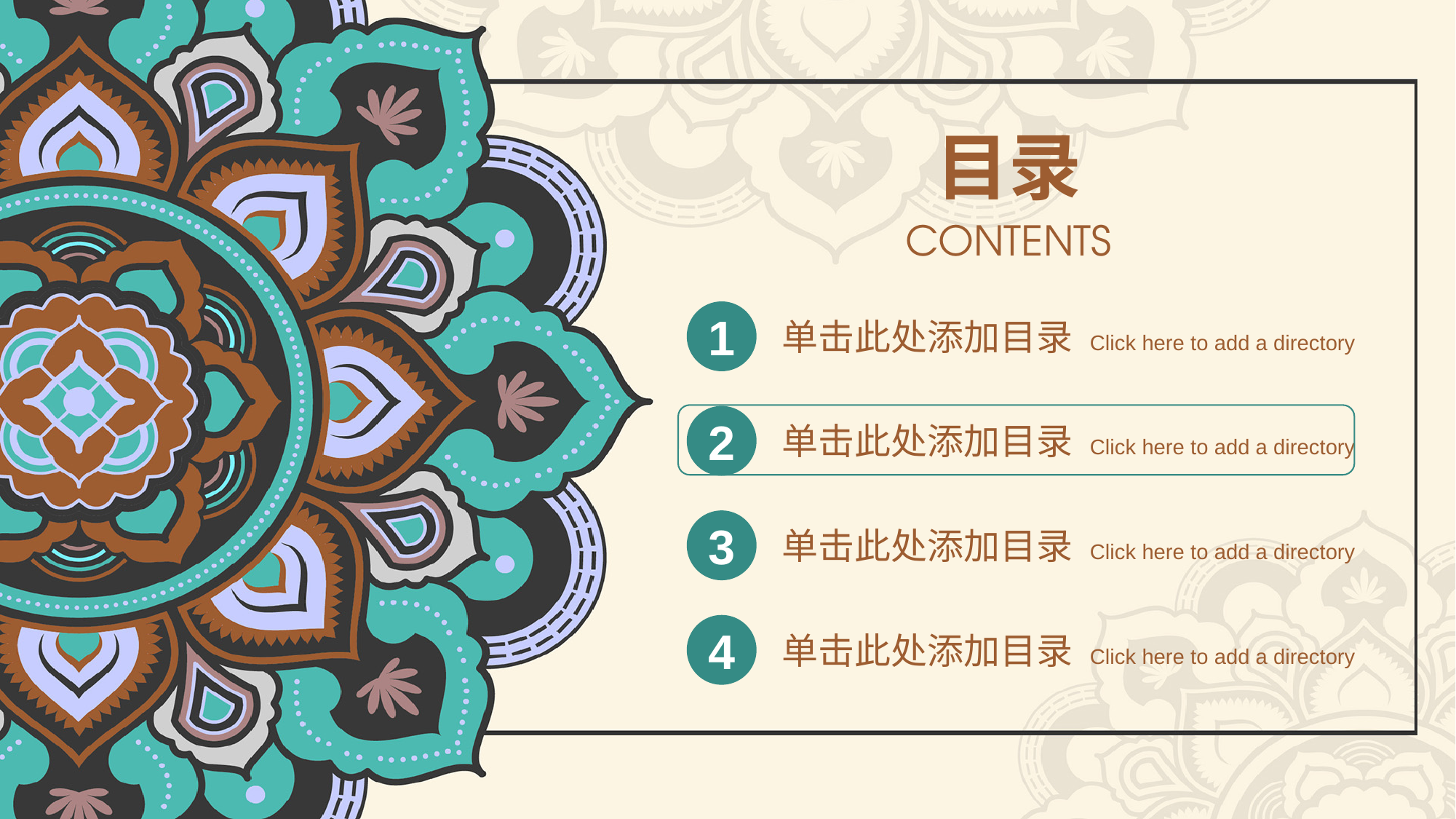

目录
CONTENTS
1
单击此处添加目录 Click here to add a directory

2
单击此处添加目录 Click here to add a directory
3
单击此处添加目录 Click here to add a directory
4
单击此处添加目录 Click here to add a directory